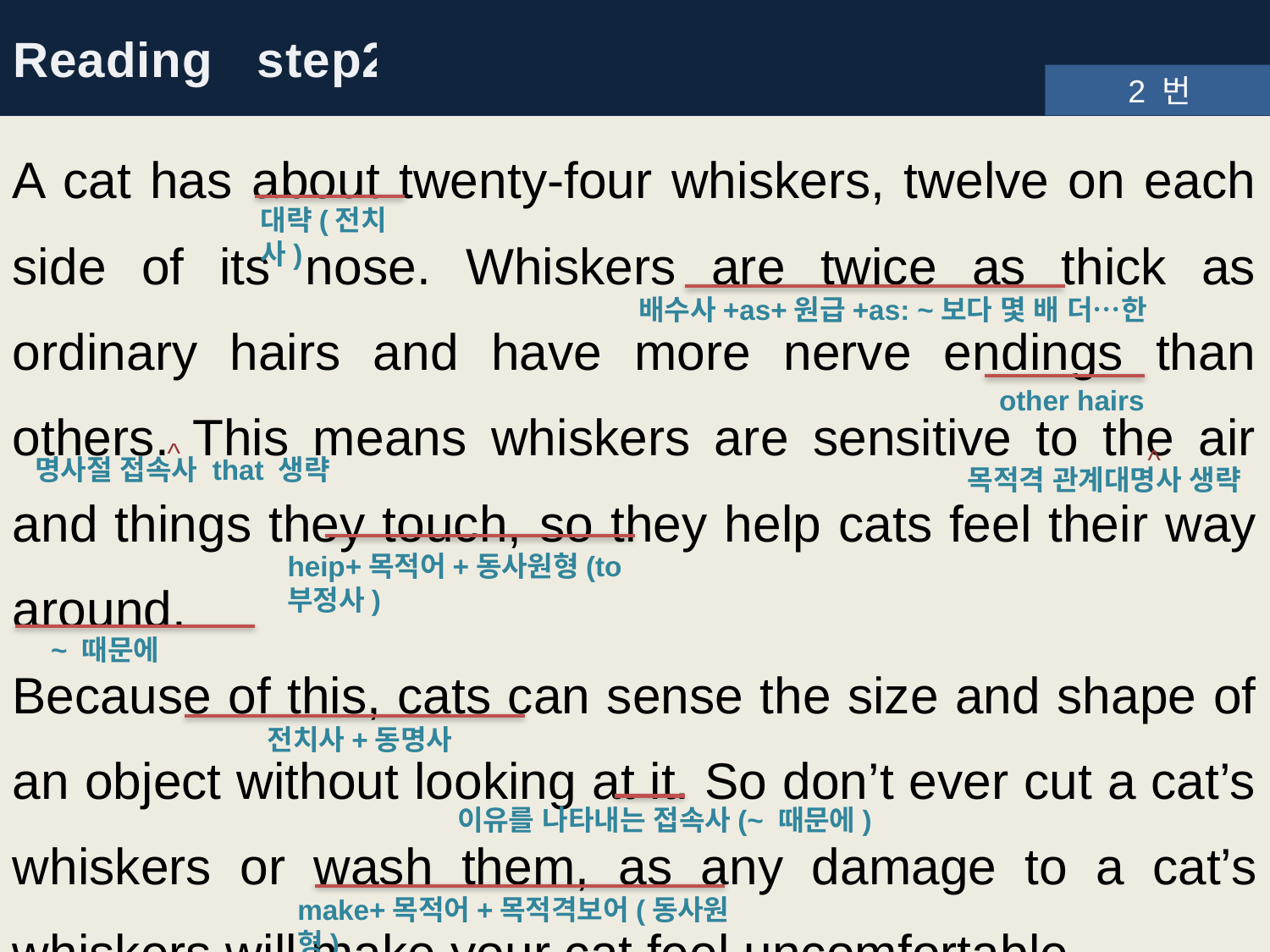

Reading   step2
2 번
A cat has about twenty-four whiskers, twelve on each side of its nose. Whiskers are twice as thick as ordinary hairs and have more nerve endings than others. This means whiskers are sensitive to the air and things they touch, so they help cats feel their way around.
Because of this, cats can sense the size and shape of an object without looking at it. So don’t ever cut a cat’s whiskers or wash them, as any damage to a cat’s whiskers will make your cat feel uncomfortable.
대략(전치사)
배수사+as+원급+as: ~보다 몇 배 더…한
other hairs
^
^
명사절 접속사 that 생략
목적격 관계대명사 생략
heip+목적어+동사원형(to부정사)
~ 때문에
전치사+동명사
이유를 나타내는 접속사(~ 때문에)
make+목적어+목적격보어(동사원형)